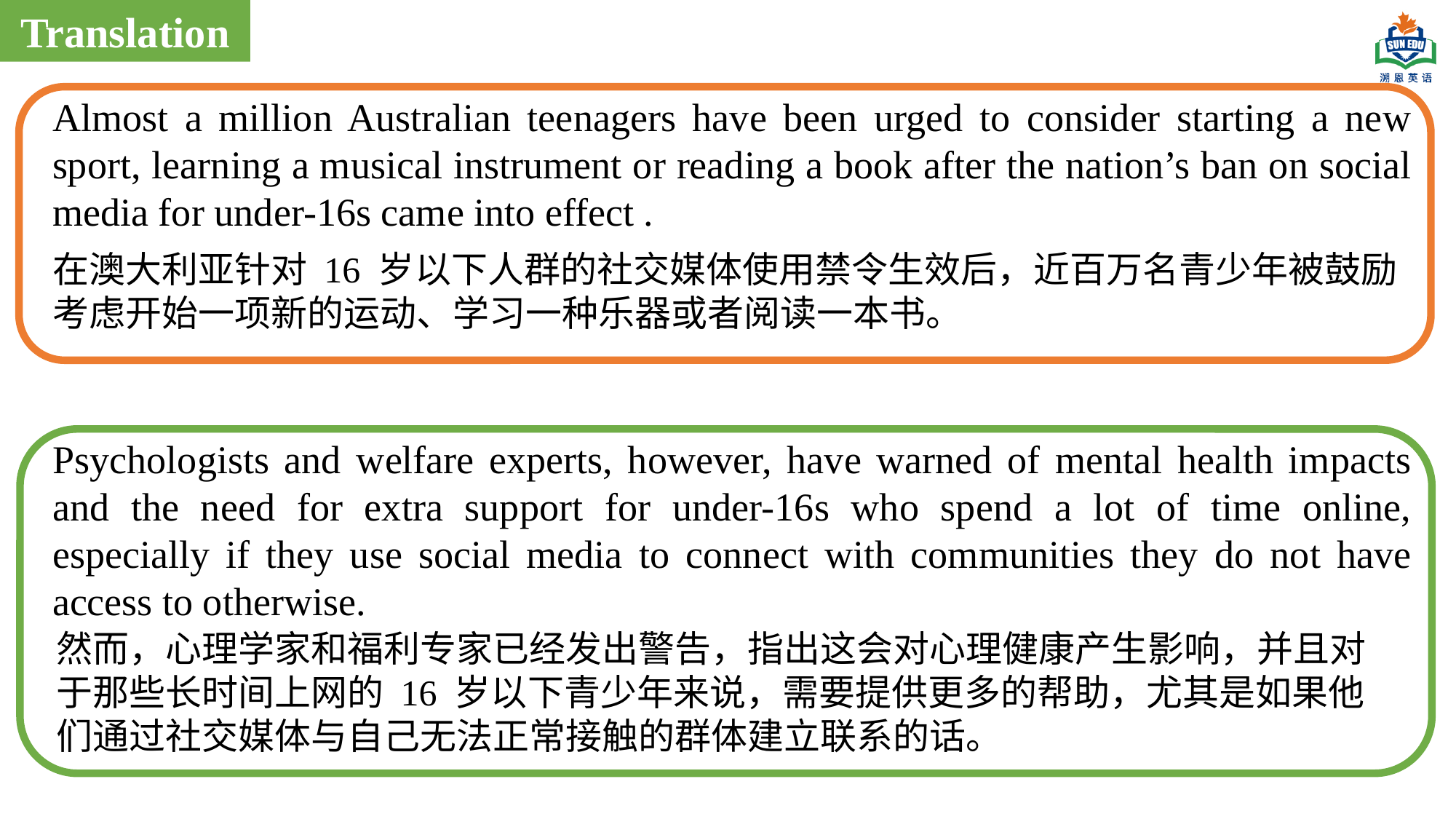

Translation

Almost a million Australian teenagers have been urged to consider starting a new sport, learning a musical instrument or reading a book after the nation’s ban on social media for under-16s came into effect .
在澳大利亚针对 16 岁以下人群的社交媒体使用禁令生效后，近百万名青少年被鼓励考虑开始一项新的运动、学习一种乐器或者阅读一本书。

Psychologists and welfare experts, however, have warned of mental health impacts and the need for extra support for under-16s who spend a lot of time online, especially if they use social media to connect with communities they do not have access to otherwise.
然而，心理学家和福利专家已经发出警告，指出这会对心理健康产生影响，并且对于那些长时间上网的 16 岁以下青少年来说，需要提供更多的帮助，尤其是如果他们通过社交媒体与自己无法正常接触的群体建立联系的话。